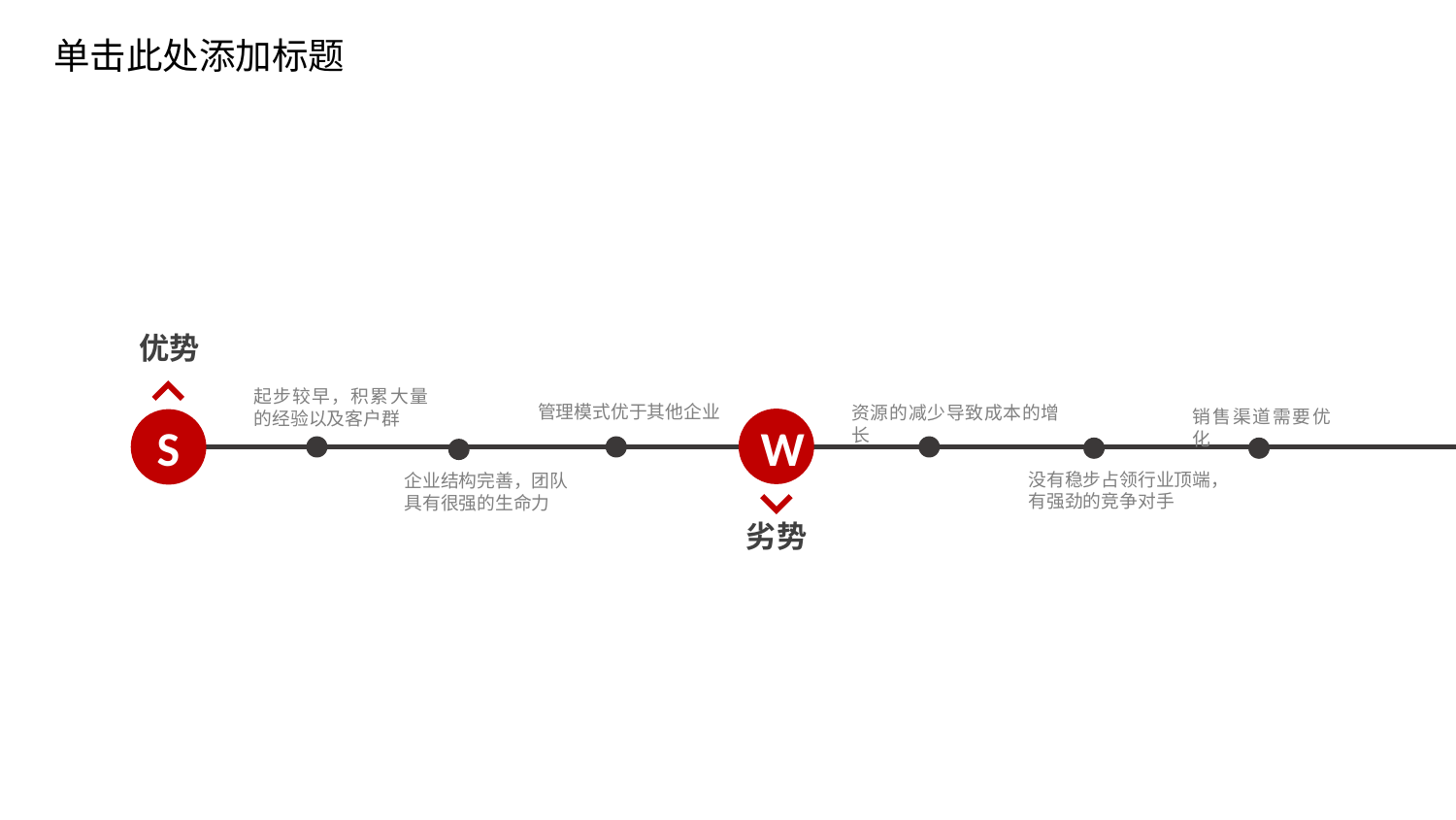

优势
起步较早，积累大量的经验以及客户群

管理模式优于其他企业
资源的减少导致成本的增长
销售渠道需要优化
W
S

没有稳步占领行业顶端，有强劲的竞争对手
企业结构完善，团队具有很强的生命力

劣势